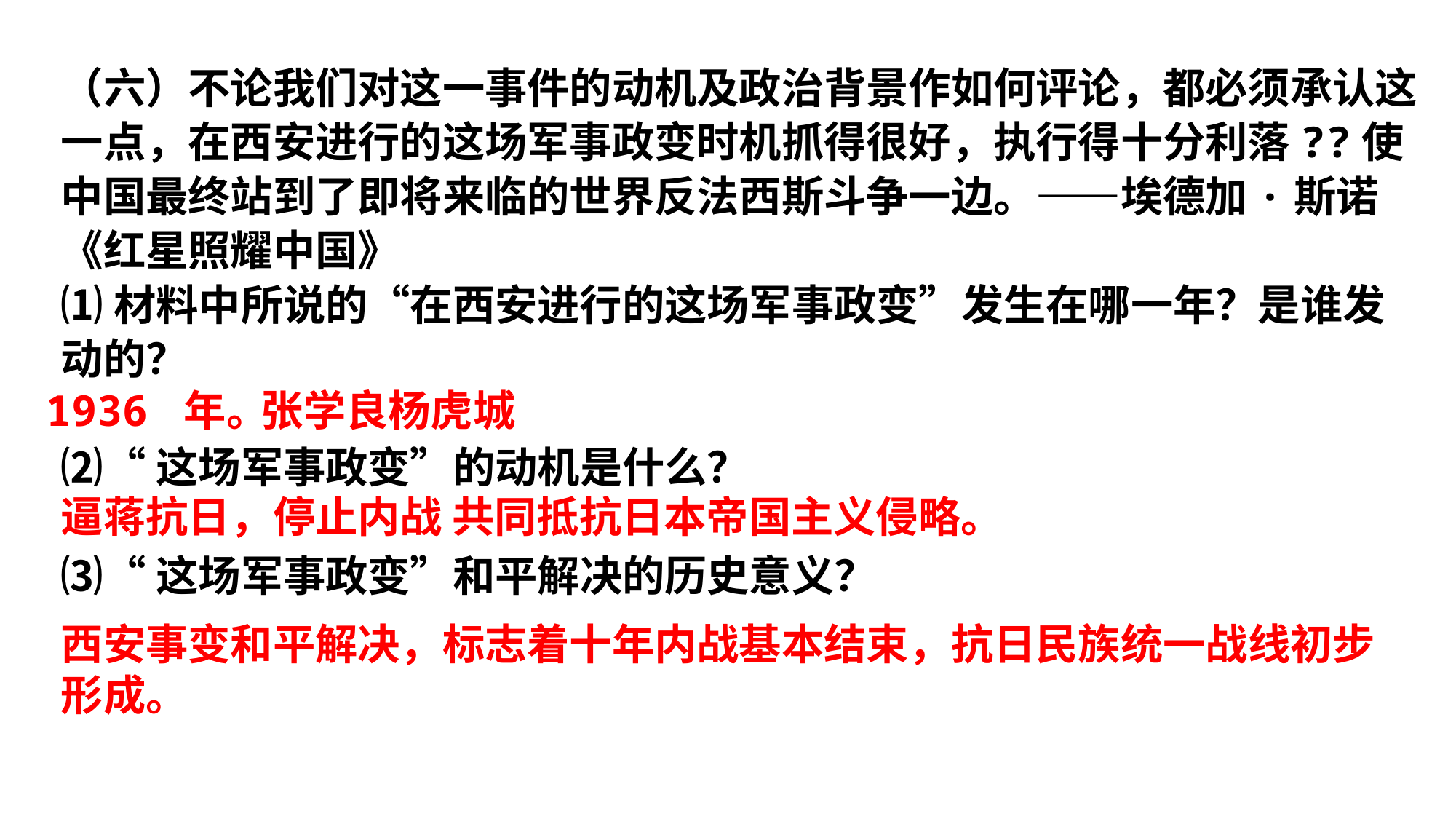

（六）不论我们对这一事件的动机及政治背景作如何评论，都必须承认这一点，在西安进行的这场军事政变时机抓得很好，执行得十分利落??使中国最终站到了即将来临的世界反法西斯斗争一边。——埃德加·斯诺《红星照耀中国》
⑴材料中所说的“在西安进行的这场军事政变”发生在哪一年？是谁发动的？

⑵“这场军事政变”的动机是什么？

⑶“这场军事政变”和平解决的历史意义？
1936 年。
张学良杨虎城
逼蒋抗日，停止内战 共同抵抗日本帝国主义侵略。
西安事变和平解决，标志着十年内战基本结束，抗日民族统一战线初步形成。